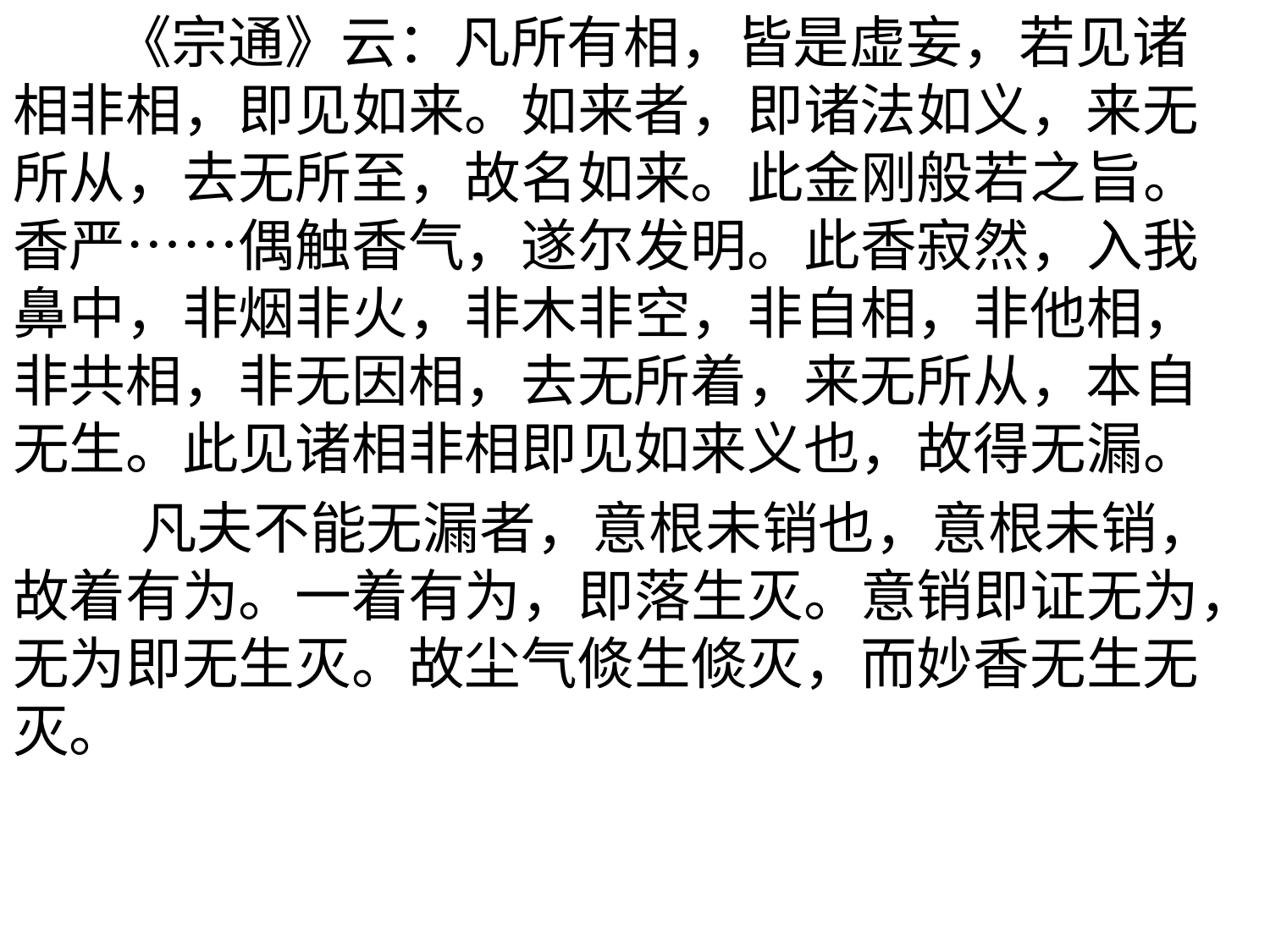

《宗通》云：凡所有相，皆是虚妄，若见诸相非相，即见如来。如来者，即诸法如义，来无所从，去无所至，故名如来。此金刚般若之旨。香严……偶触香气，遂尔发明。此香寂然，入我鼻中，非烟非火，非木非空，非自相，非他相，非共相，非无因相，去无所着，来无所从，本自无生。此见诸相非相即见如来义也，故得无漏。
         凡夫不能无漏者，意根未销也，意根未销，故着有为。一着有为，即落生灭。意销即证无为，无为即无生灭。故尘气倐生倐灭，而妙香无生无灭。